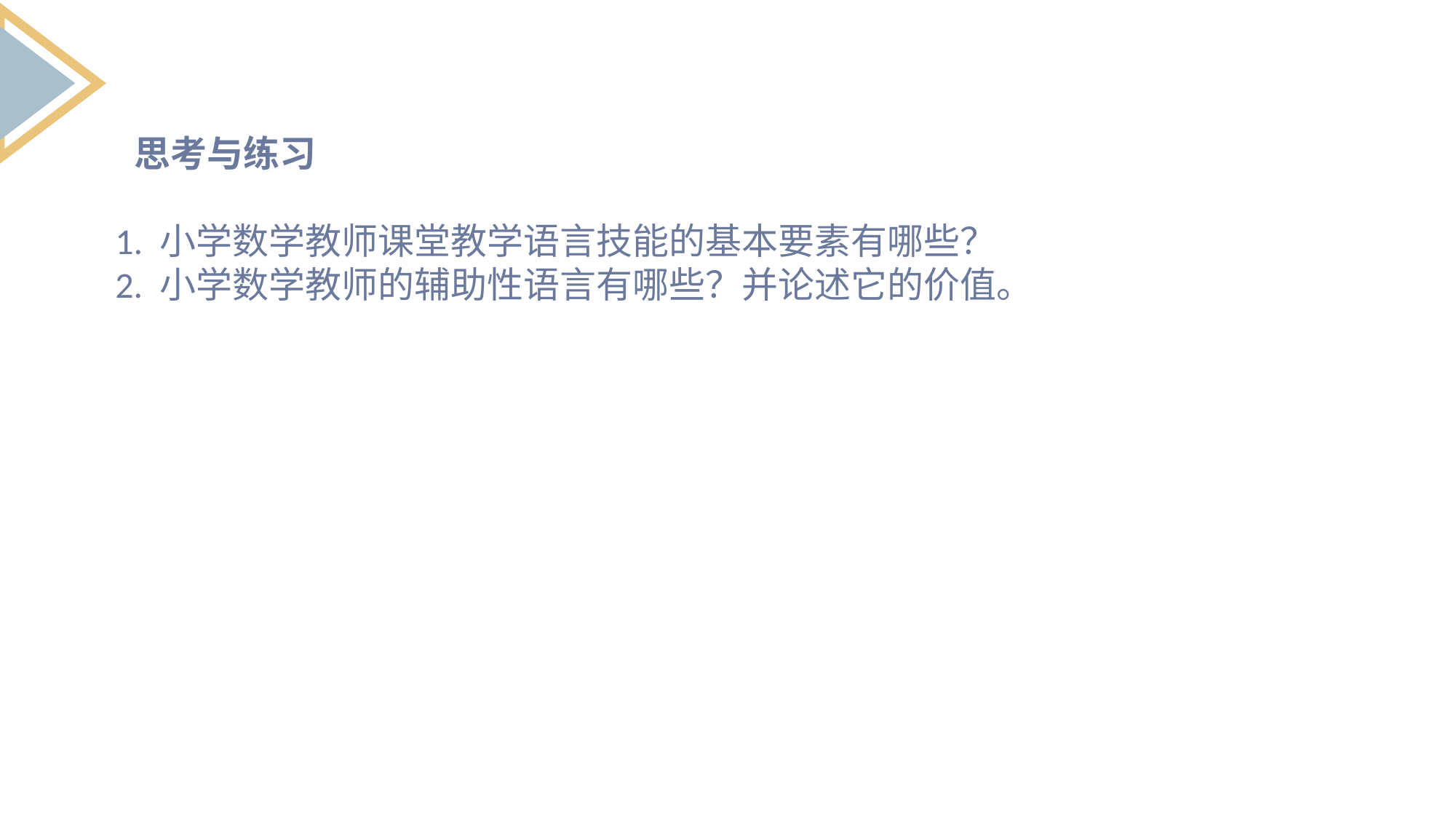

思考与练习

1. 小学数学教师课堂教学语言技能的基本要素有哪些？
2. 小学数学教师的辅助性语言有哪些？并论述它的价值。